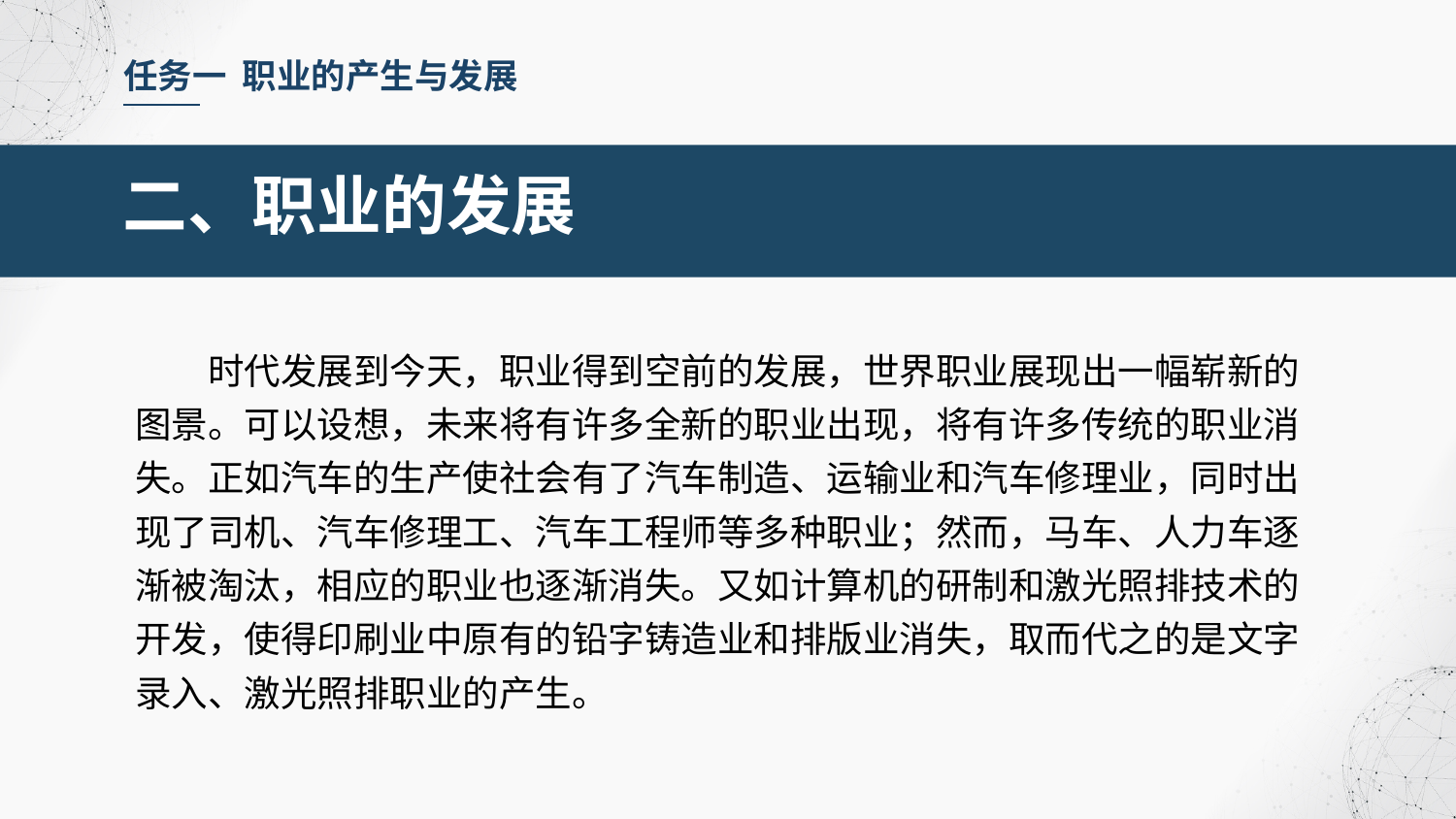

任务一  职业的产生与发展

二、职业的发展
时代发展到今天，职业得到空前的发展，世界职业展现出一幅崭新的图景。可以设想，未来将有许多全新的职业出现，将有许多传统的职业消失。正如汽车的生产使社会有了汽车制造、运输业和汽车修理业，同时出现了司机、汽车修理工、汽车工程师等多种职业；然而，马车、人力车逐渐被淘汰，相应的职业也逐渐消失。又如计算机的研制和激光照排技术的开发，使得印刷业中原有的铅字铸造业和排版业消失，取而代之的是文字录入、激光照排职业的产生。